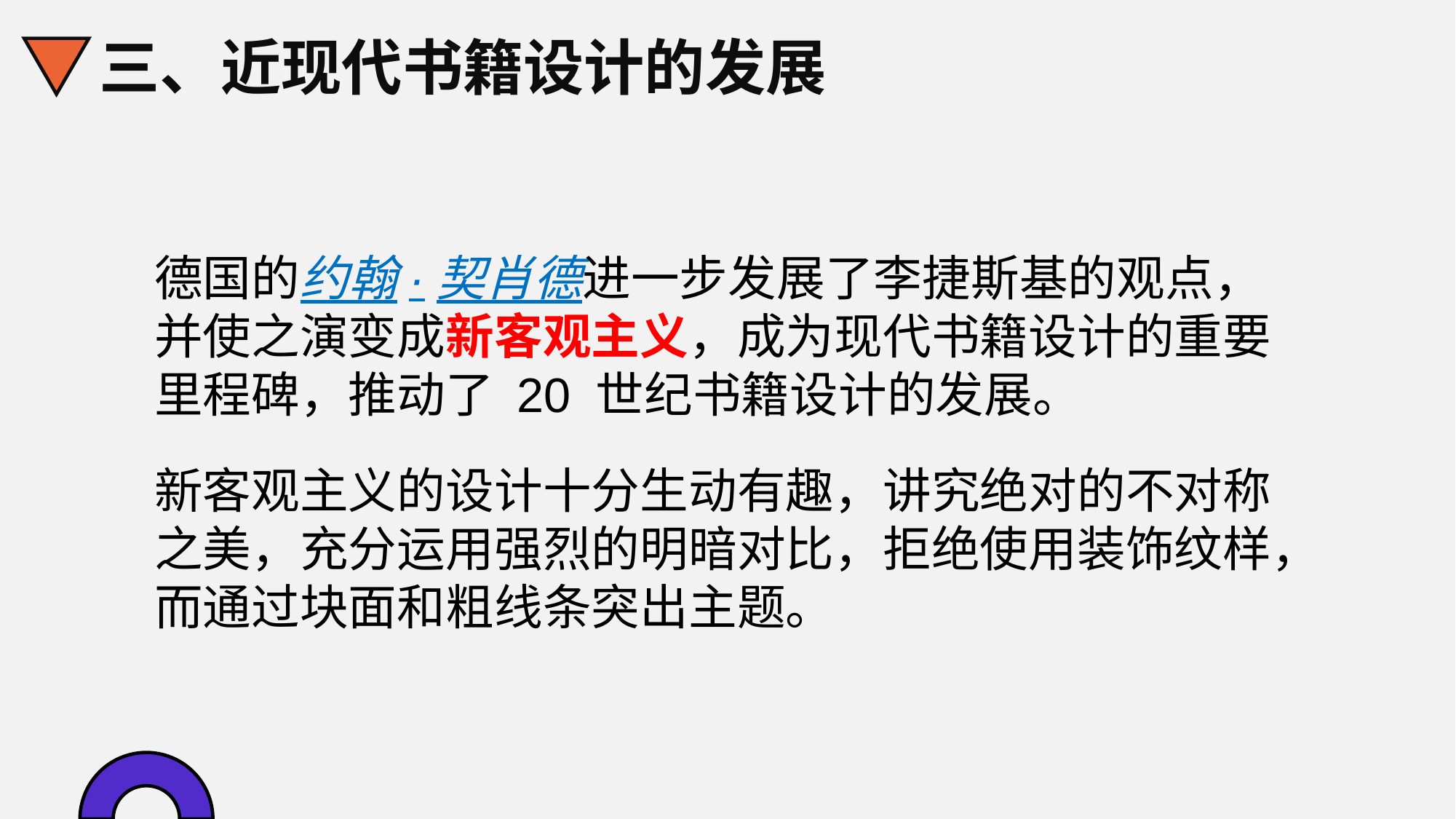

三、近现代书籍设计的发展

德国的约翰·契肖德进一步发展了李捷斯基的观点，并使之演变成新客观主义，成为现代书籍设计的重要里程碑，推动了 20 世纪书籍设计的发展。
新客观主义的设计十分生动有趣，讲究绝对的不对称之美，充分运用强烈的明暗对比，拒绝使用装饰纹样，而通过块面和粗线条突出主题。